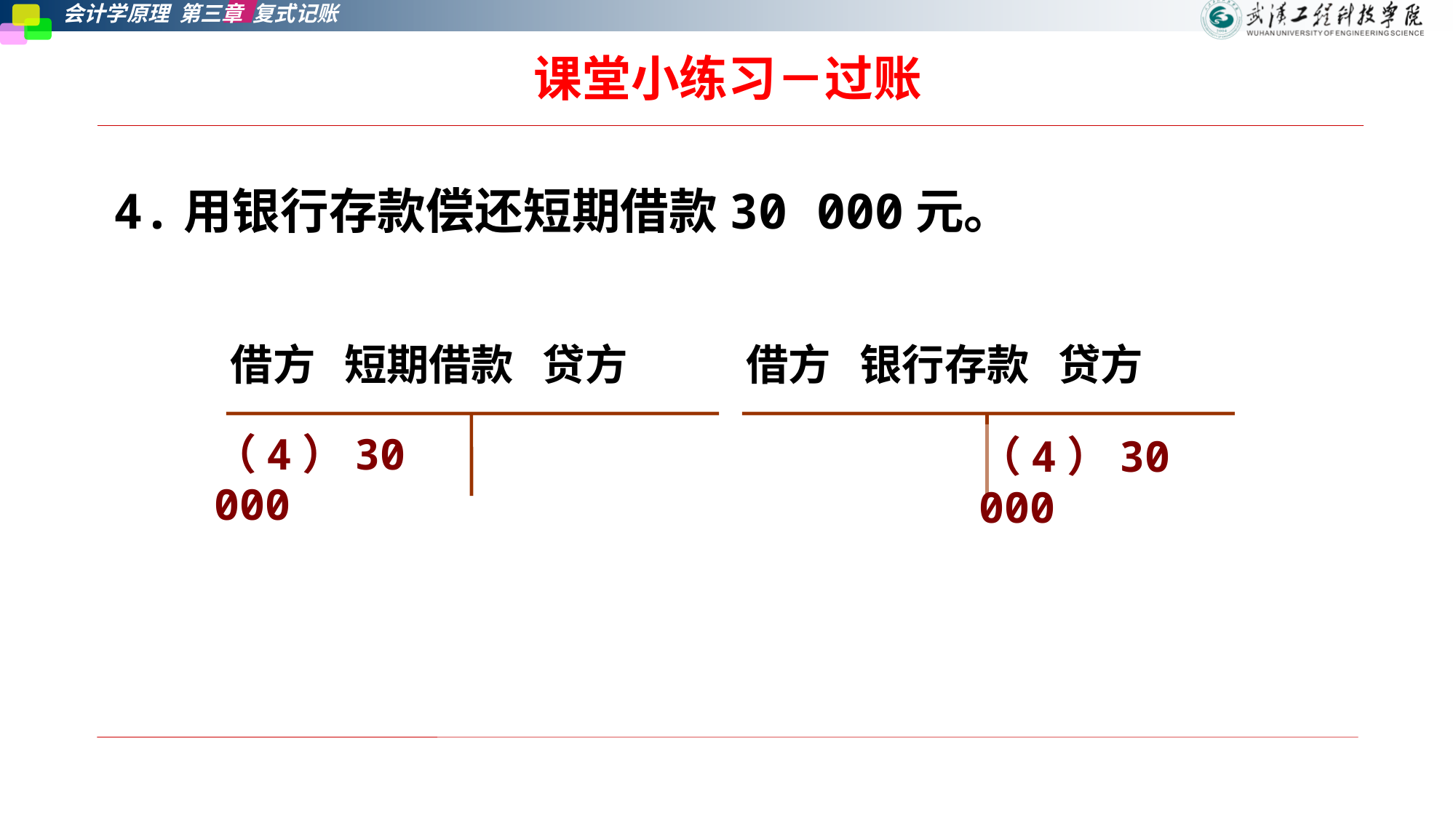

# 课堂小练习－过账
4.用银行存款偿还短期借款30 000元。
借方   短期借款   贷方

借方   银行存款   贷方

（4）30 000
（4）30 000